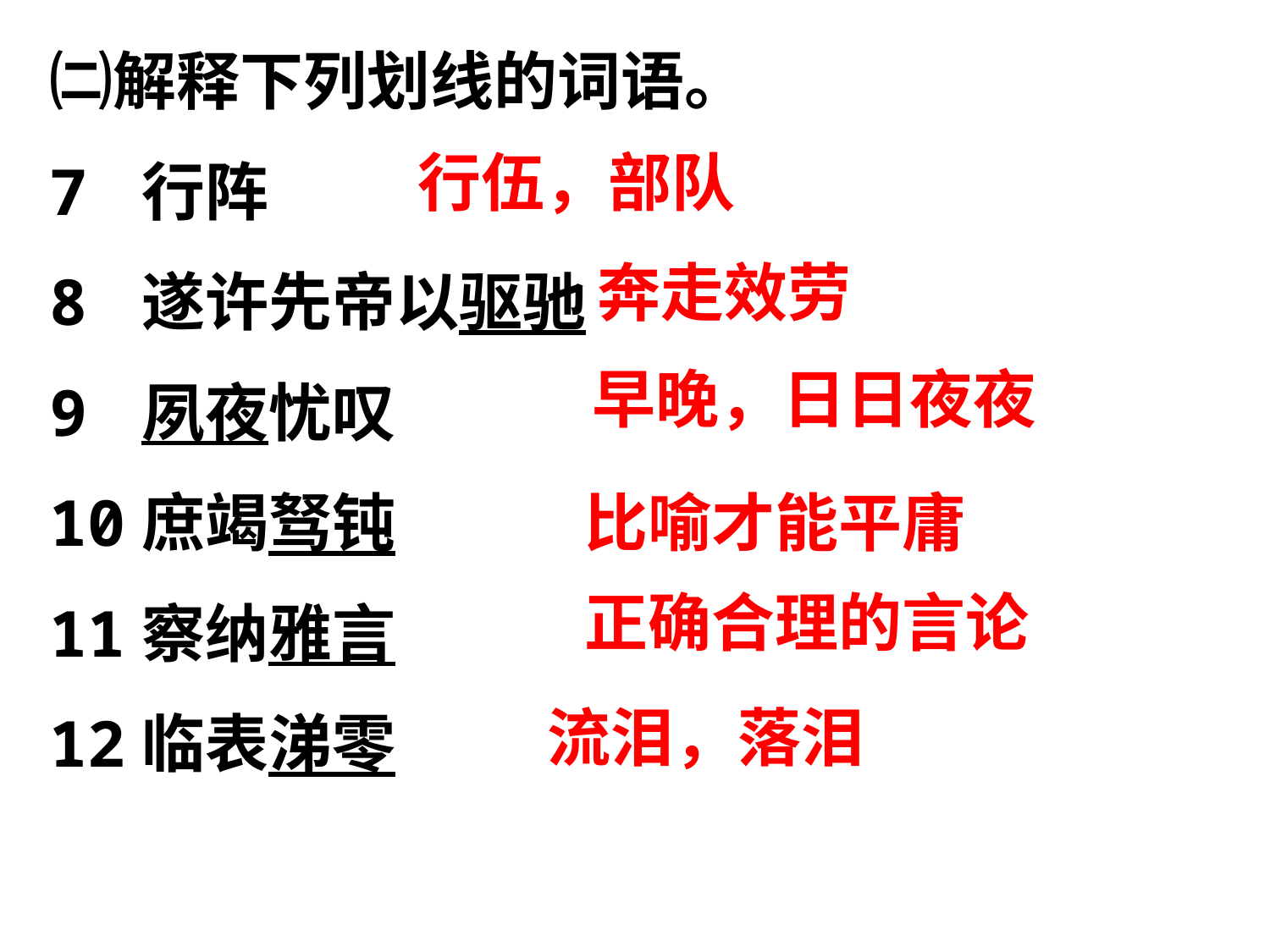

㈡解释下列划线的词语。
7 行阵
8 遂许先帝以驱驰
9 夙夜忧叹
10庶竭驽钝
11察纳雅言
12临表涕零
行伍，部队
奔走效劳
早晚，日日夜夜
比喻才能平庸
正确合理的言论
流泪，落泪